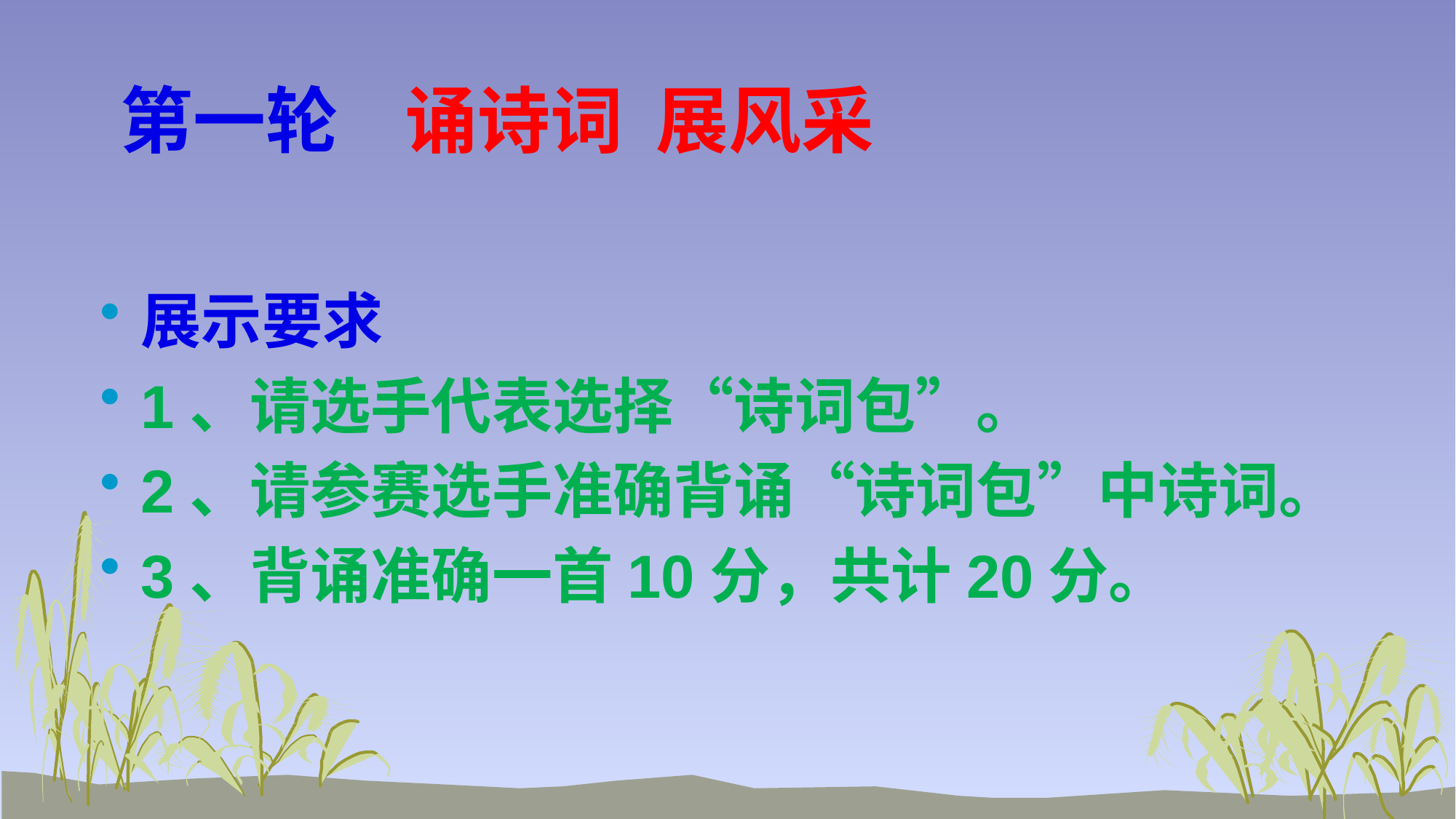

# 第一轮    诵诗词  展风采
展示要求
1、请选手代表选择“诗词包”。
2、请参赛选手准确背诵“诗词包”中诗词。
3、背诵准确一首10分，共计20分。